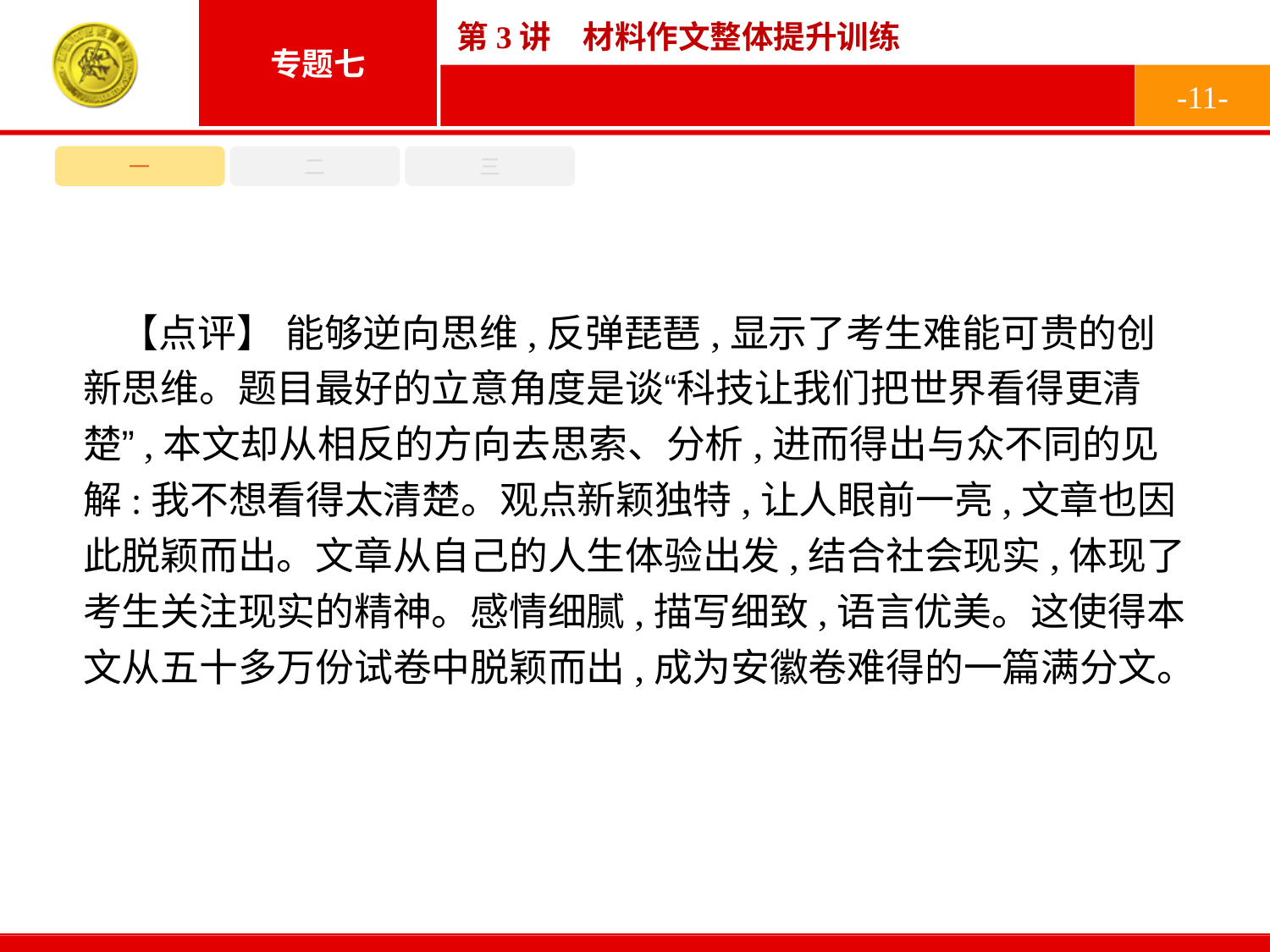

-11-
一
二
三
【点评】 能够逆向思维,反弹琵琶,显示了考生难能可贵的创新思维。题目最好的立意角度是谈“科技让我们把世界看得更清楚”,本文却从相反的方向去思索、分析,进而得出与众不同的见解:我不想看得太清楚。观点新颖独特,让人眼前一亮,文章也因此脱颖而出。文章从自己的人生体验出发,结合社会现实,体现了考生关注现实的精神。感情细腻,描写细致,语言优美。这使得本文从五十多万份试卷中脱颖而出,成为安徽卷难得的一篇满分文。